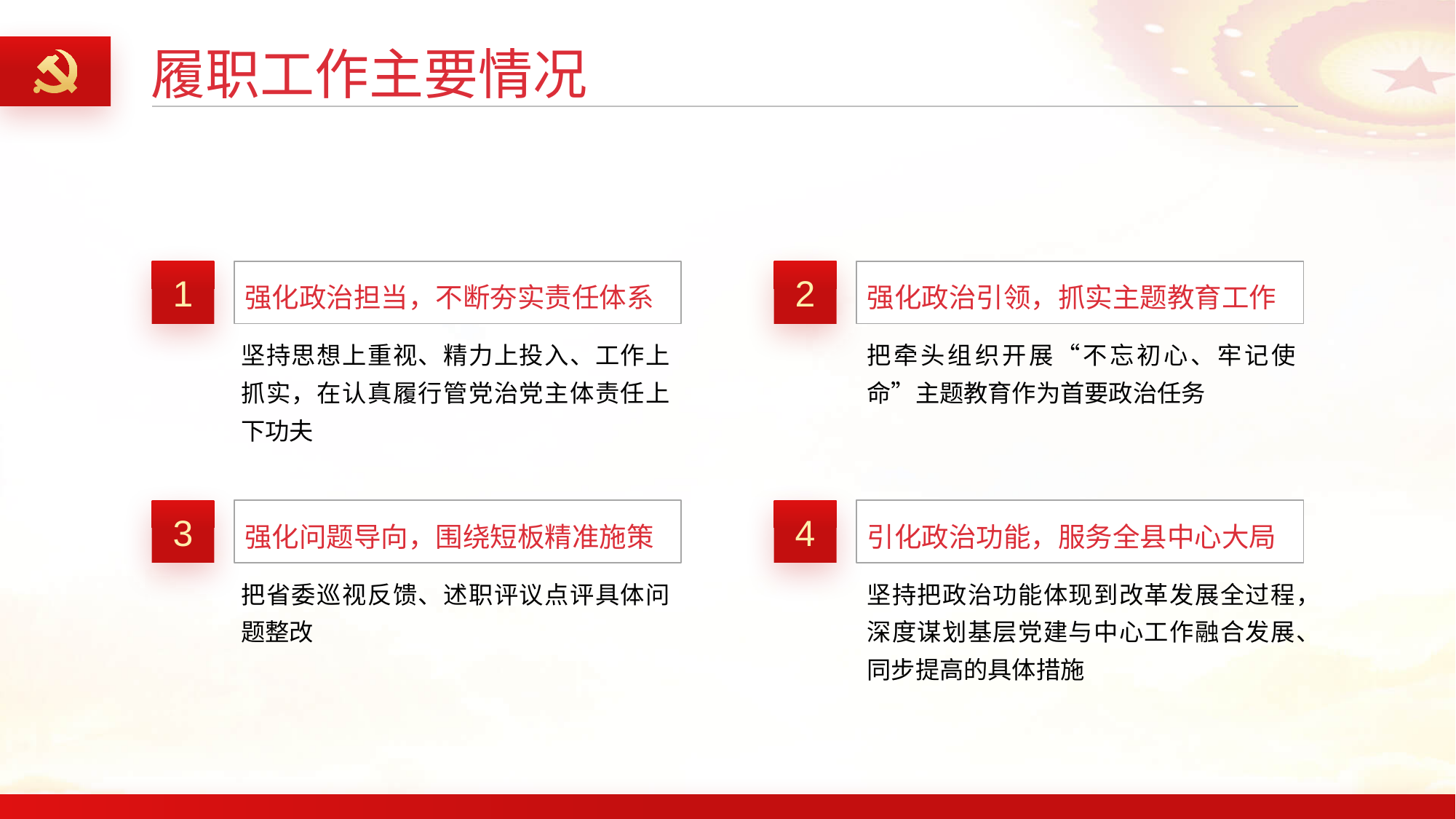

履职工作主要情况

1
2

强化政治担当，不断夯实责任体系
强化政治引领，抓实主题教育工作
坚持思想上重视、精力上投入、工作上抓实，在认真履行管党治党主体责任上下功夫
把牵头组织开展“不忘初心、牢记使命”主题教育作为首要政治任务
3
4

强化问题导向，围绕短板精准施策
引化政治功能，服务全县中心大局
把省委巡视反馈、述职评议点评具体问题整改
坚持把政治功能体现到改革发展全过程，深度谋划基层党建与中心工作融合发展、同步提高的具体措施